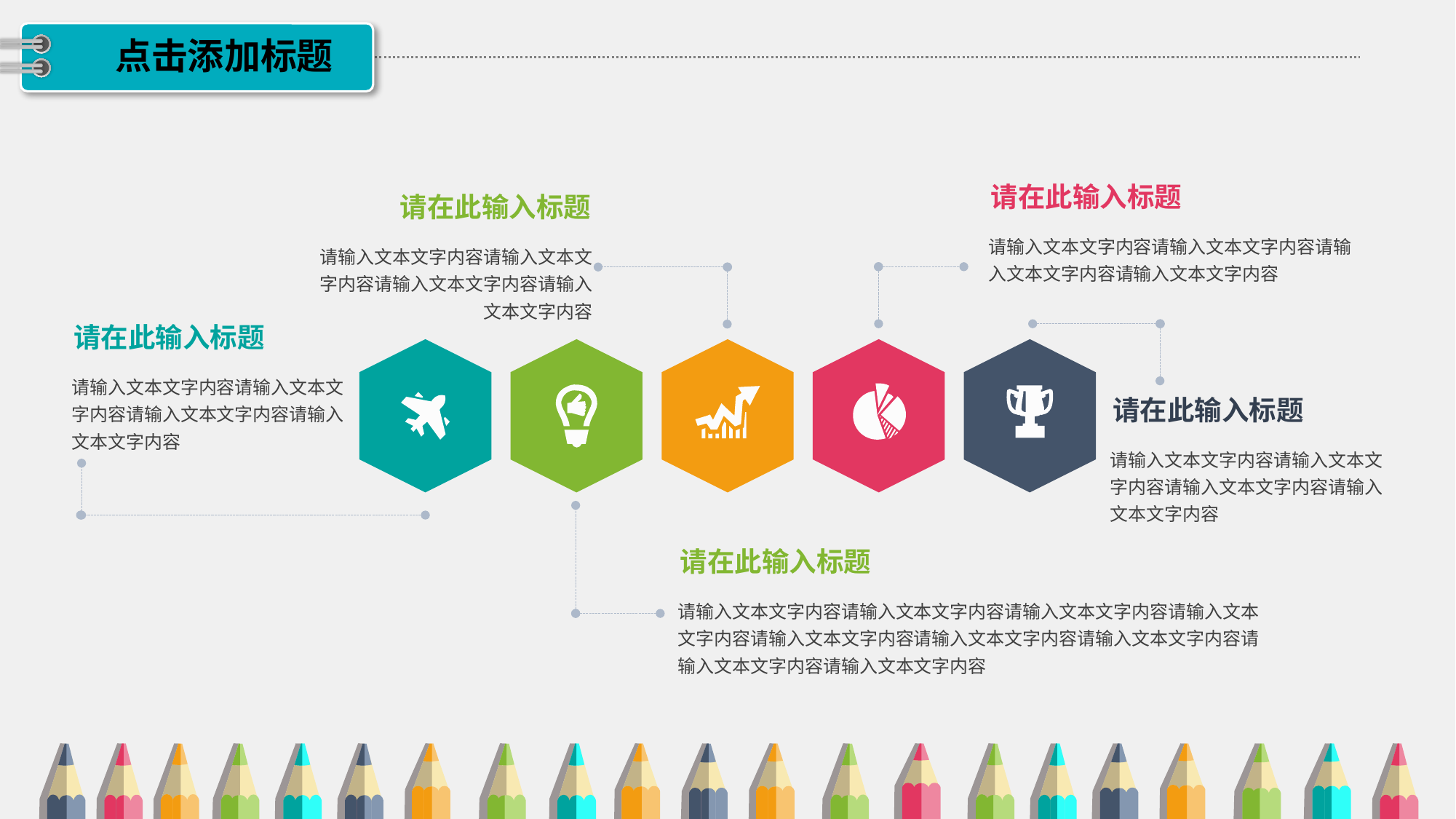

点击添加标题
请在此输入标题
请在此输入标题
请输入文本文字内容请输入文本文字内容请输入文本文字内容请输入文本文字内容
请输入文本文字内容请输入文本文字内容请输入文本文字内容请输入文本文字内容
请在此输入标题

请输入文本文字内容请输入文本文字内容请输入文本文字内容请输入文本文字内容
请在此输入标题
请输入文本文字内容请输入文本文字内容请输入文本文字内容请输入文本文字内容
请在此输入标题
请输入文本文字内容请输入文本文字内容请输入文本文字内容请输入文本文字内容请输入文本文字内容请输入文本文字内容请输入文本文字内容请输入文本文字内容请输入文本文字内容